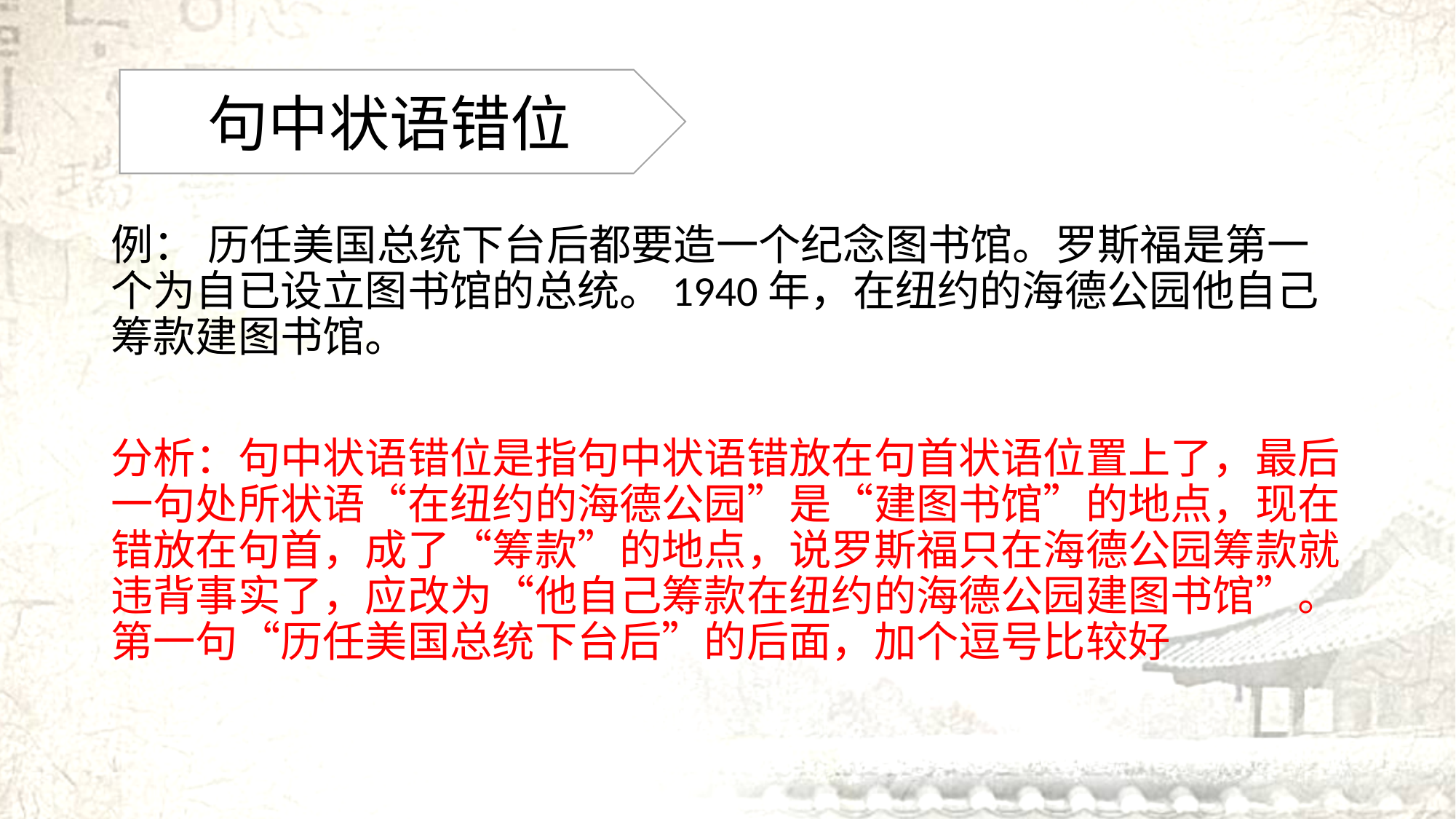

#
句中状语错位
例： 历任美国总统下台后都要造一个纪念图书馆。罗斯福是第一个为自已设立图书馆的总统。1940年，在纽约的海德公园他自己筹款建图书馆。

分析：句中状语错位是指句中状语错放在句首状语位置上了，最后一句处所状语“在纽约的海德公园”是“建图书馆”的地点，现在错放在句首，成了“筹款”的地点，说罗斯福只在海德公园筹款就违背事实了，应改为“他自己筹款在纽约的海德公园建图书馆”。第一句“历任美国总统下台后”的后面，加个逗号比较好